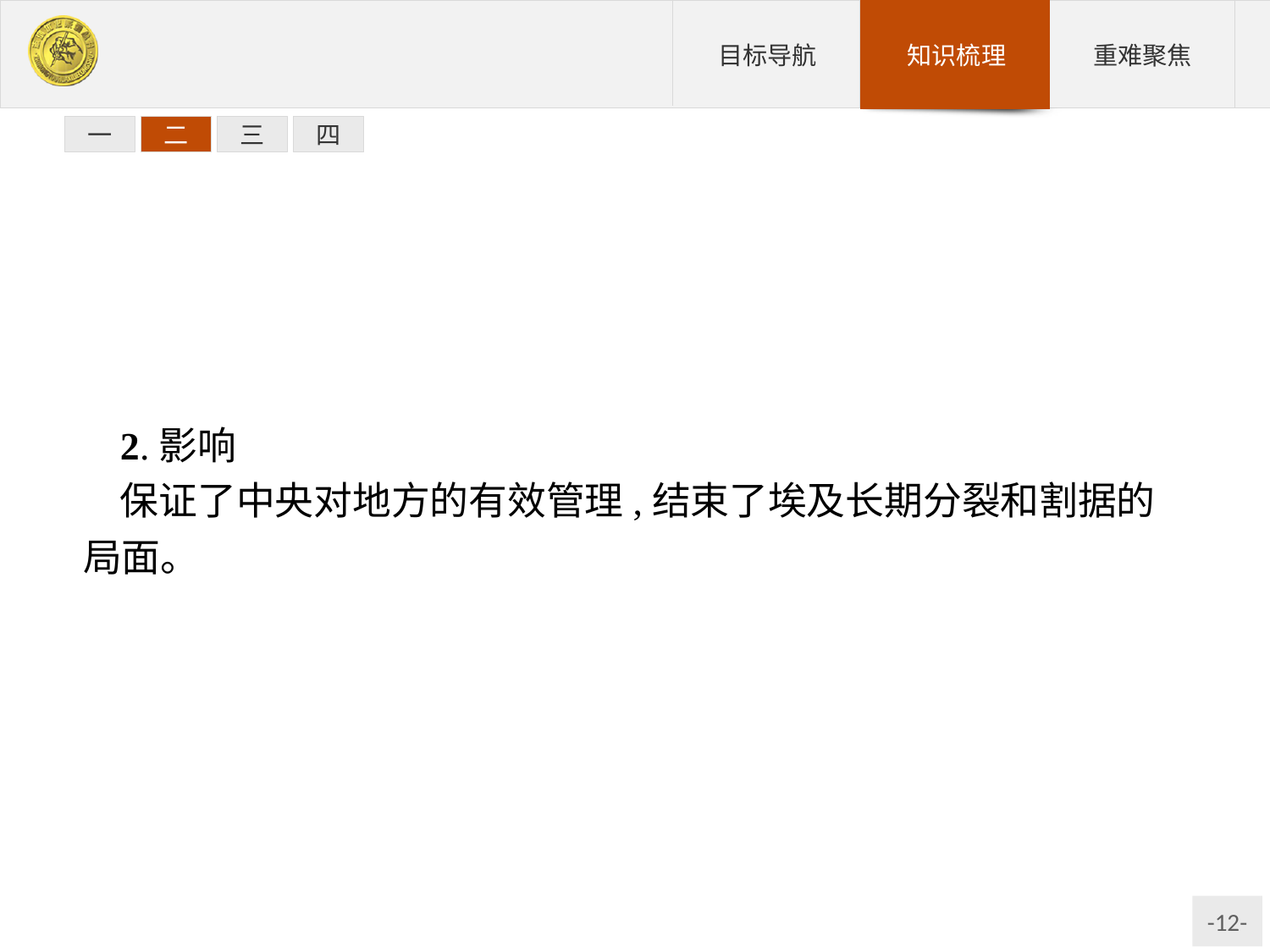

一
二
三
四
2.影响
保证了中央对地方的有效管理,结束了埃及长期分裂和割据的局面。